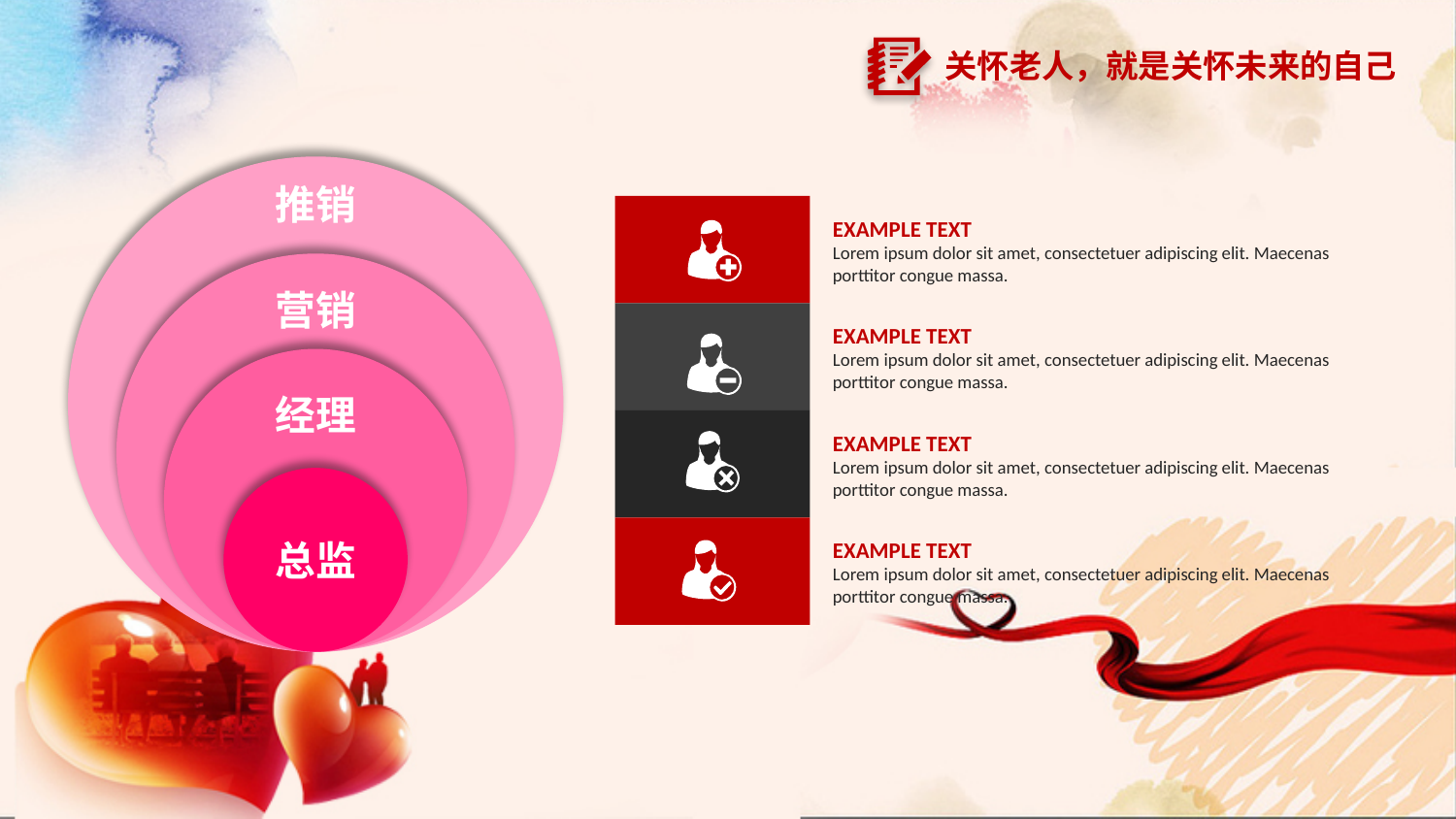

关怀老人，就是关怀未来的自己
推销

EXAMPLE TEXT
Lorem ipsum dolor sit amet, consectetuer adipiscing elit. Maecenas porttitor congue massa.

营销

EXAMPLE TEXT
Lorem ipsum dolor sit amet, consectetuer adipiscing elit. Maecenas porttitor congue massa.

经理

EXAMPLE TEXT
Lorem ipsum dolor sit amet, consectetuer adipiscing elit. Maecenas porttitor congue massa.

总监

EXAMPLE TEXT
Lorem ipsum dolor sit amet, consectetuer adipiscing elit. Maecenas porttitor congue massa.